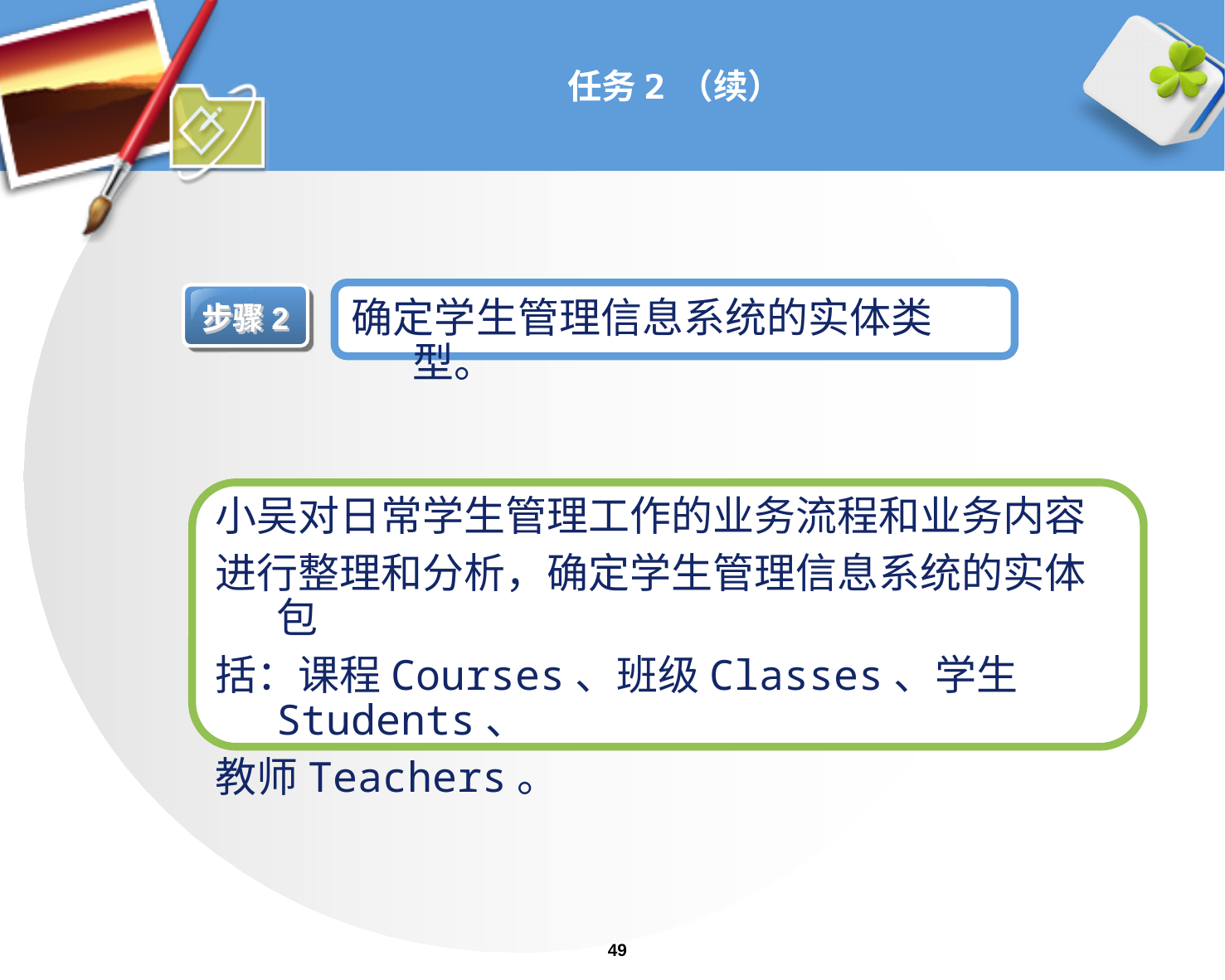

# 任务2 （续）

确定学生管理信息系统的实体类型。
步骤2

小吴对日常学生管理工作的业务流程和业务内容
进行整理和分析，确定学生管理信息系统的实体包
括：课程Courses、班级Classes、学生Students、
教师Teachers。
49